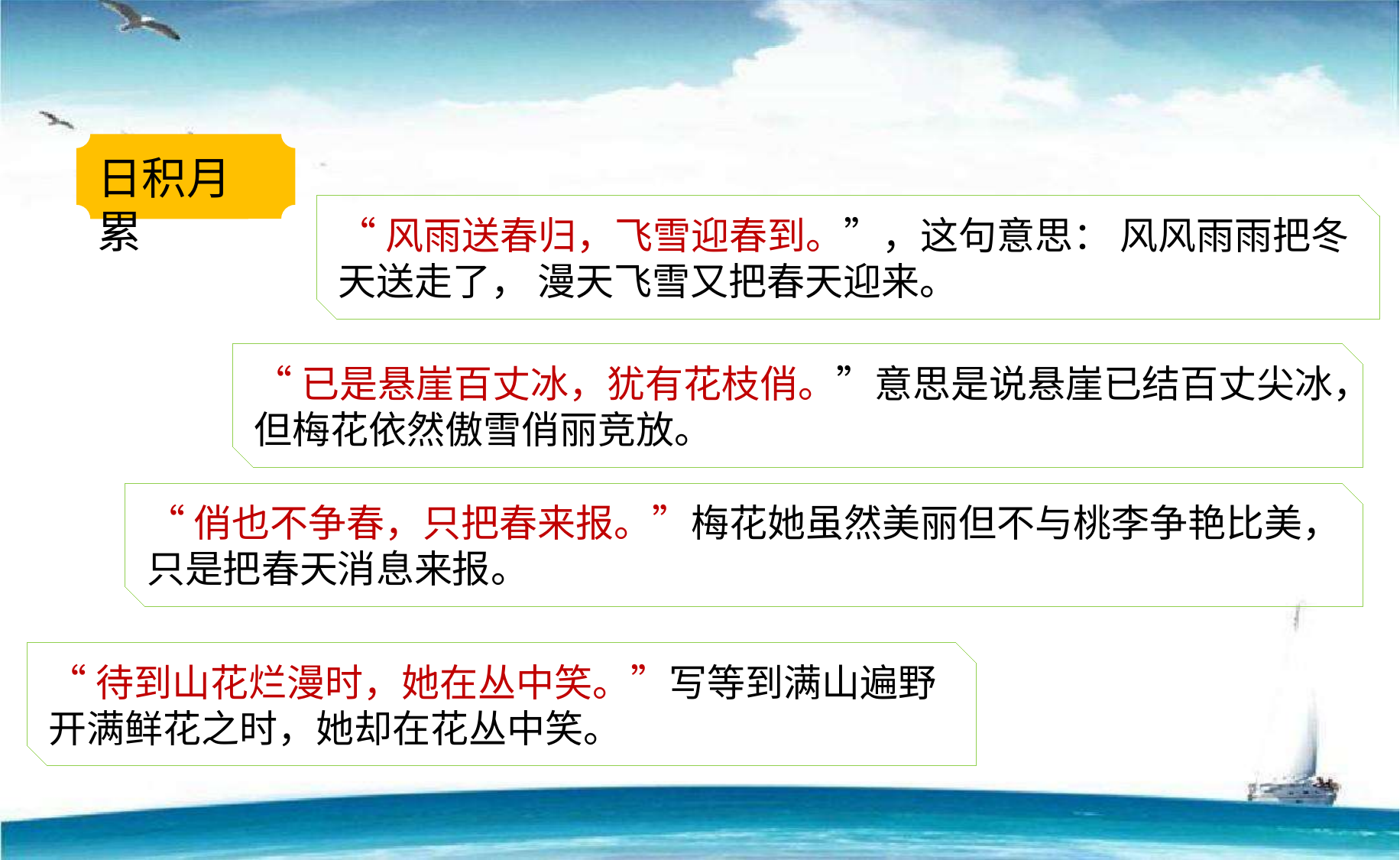

日积月累
“风雨送春归，飞雪迎春到。”，这句意思： 风风雨雨把冬天送走了， 漫天飞雪又把春天迎来。
“已是悬崖百丈冰，犹有花枝俏。”意思是说悬崖已结百丈尖冰，但梅花依然傲雪俏丽竞放。
“俏也不争春，只把春来报。”梅花她虽然美丽但不与桃李争艳比美， 只是把春天消息来报。
“待到山花烂漫时，她在丛中笑。”写等到满山遍野开满鲜花之时，她却在花丛中笑。